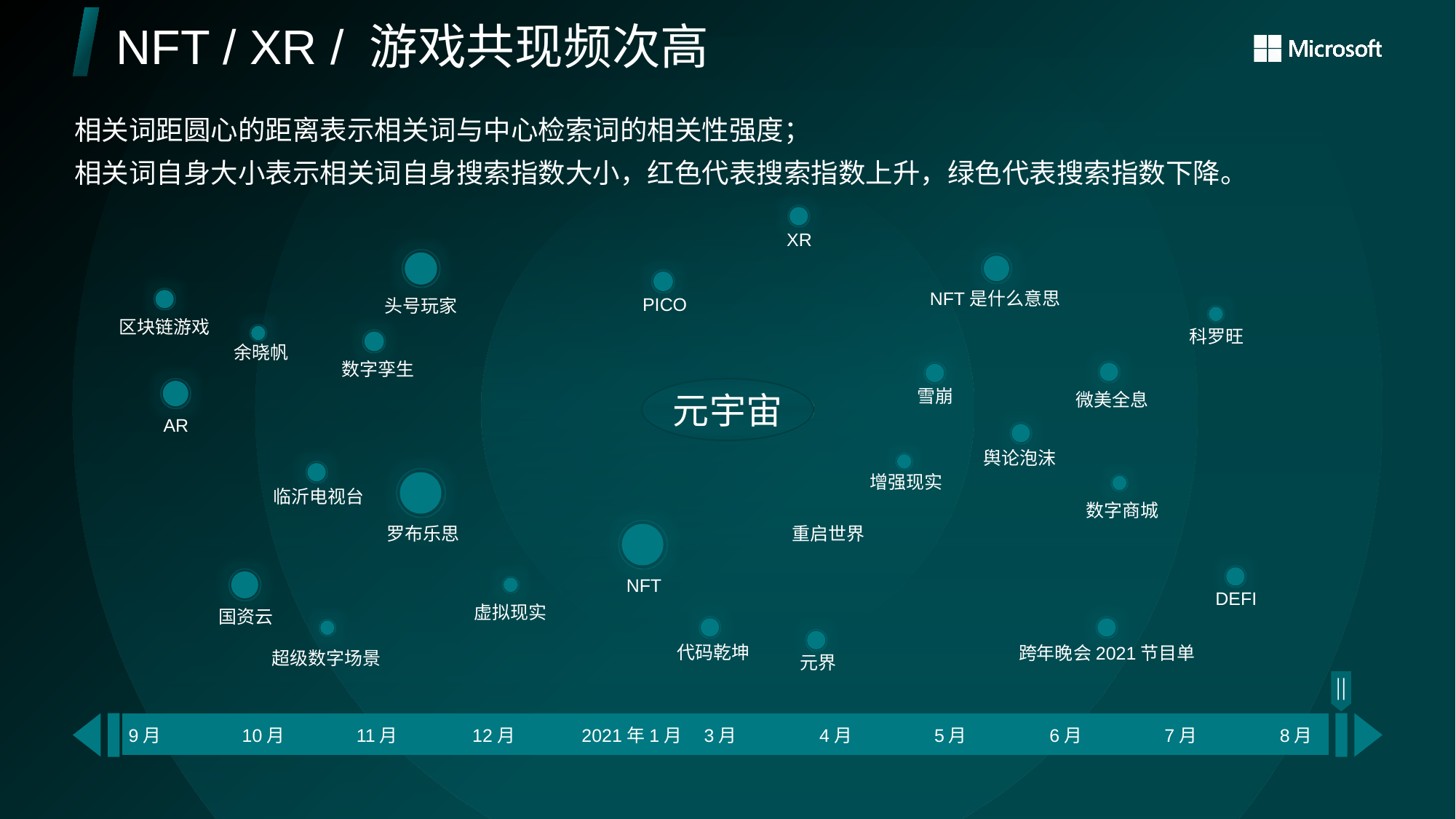

# NFT / XR / 游戏共现频次高
相关词距圆心的距离表示相关词与中心检索词的相关性强度；
相关词自身大小表示相关词自身搜索指数大小，红色代表搜索指数上升，绿色代表搜索指数下降。

XR

NFT是什么意思

PICO
头号玩家

区块链游戏
科罗旺
元宇宙

余晓帆
数字孪生

雪崩
微美全息
AR

舆论泡沫

增强现实

临沂电视台
数字商城

罗布乐思
重启世界

NFT

DEFI
虚拟现实
国资云

代码乾坤
跨年晚会2021节目单
超级数字场景
元界

|  |  |  |  |  |  |  |  |  |  |  |  |  |  |  |
| --- | --- | --- | --- | --- | --- | --- | --- | --- | --- | --- | --- | --- | --- | --- |

9月
10月
11月
12月
2021年1月
3月
4月
5月
6月
7月
8月